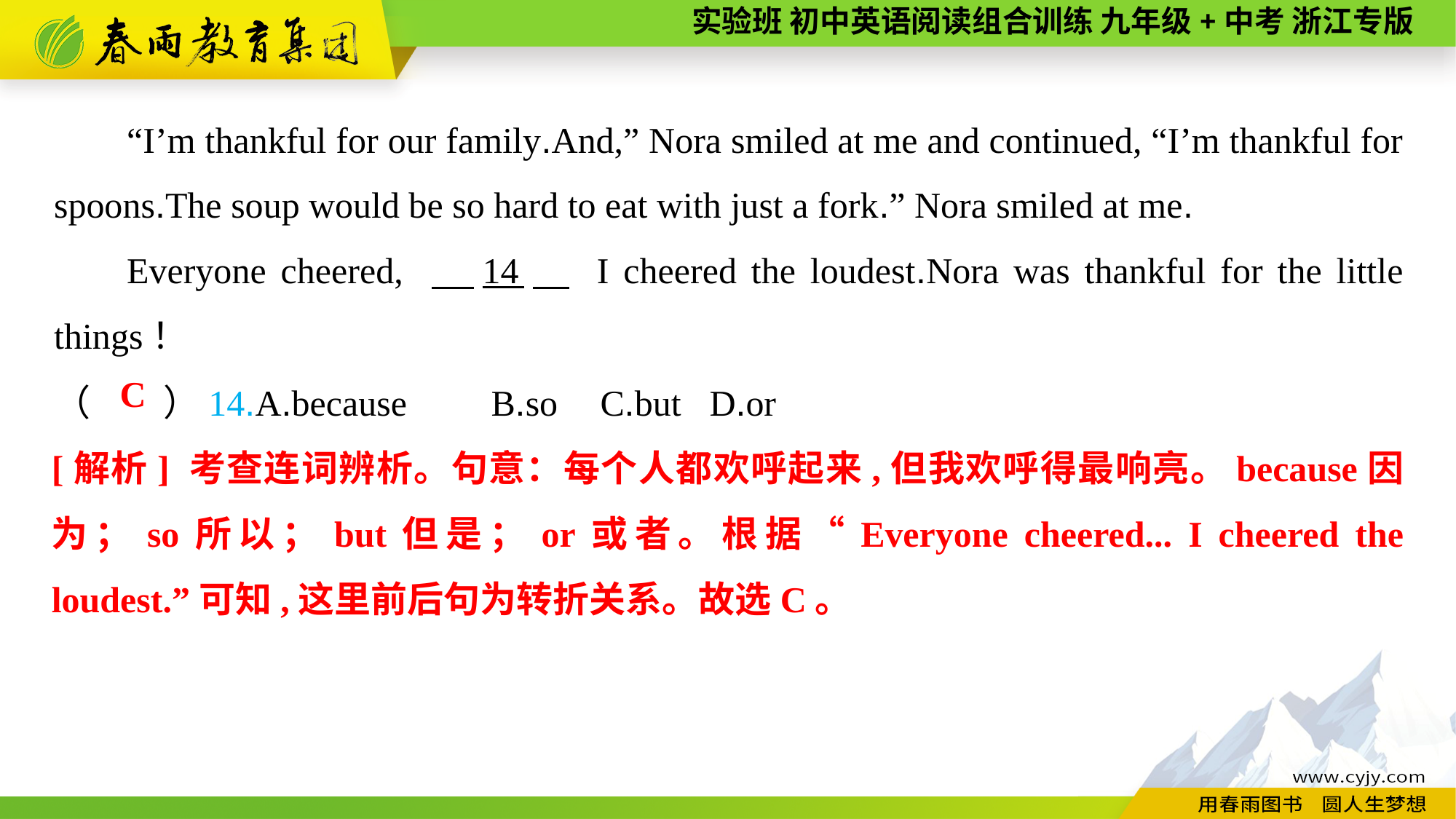

“I’m thankful for our family.And,” Nora smiled at me and continued, “I’m thankful for spoons.The soup would be so hard to eat with just a fork.” Nora smiled at me.
Everyone cheered, 　14　 I cheered the loudest.Nora was thankful for the little things！
（　　）14.A.because	B.so	C.but	D.or
C
[解析] 考查连词辨析。句意：每个人都欢呼起来,但我欢呼得最响亮。because因为；so所以；but但是；or或者。根据“Everyone cheered... I cheered the loudest.”可知,这里前后句为转折关系。故选C。